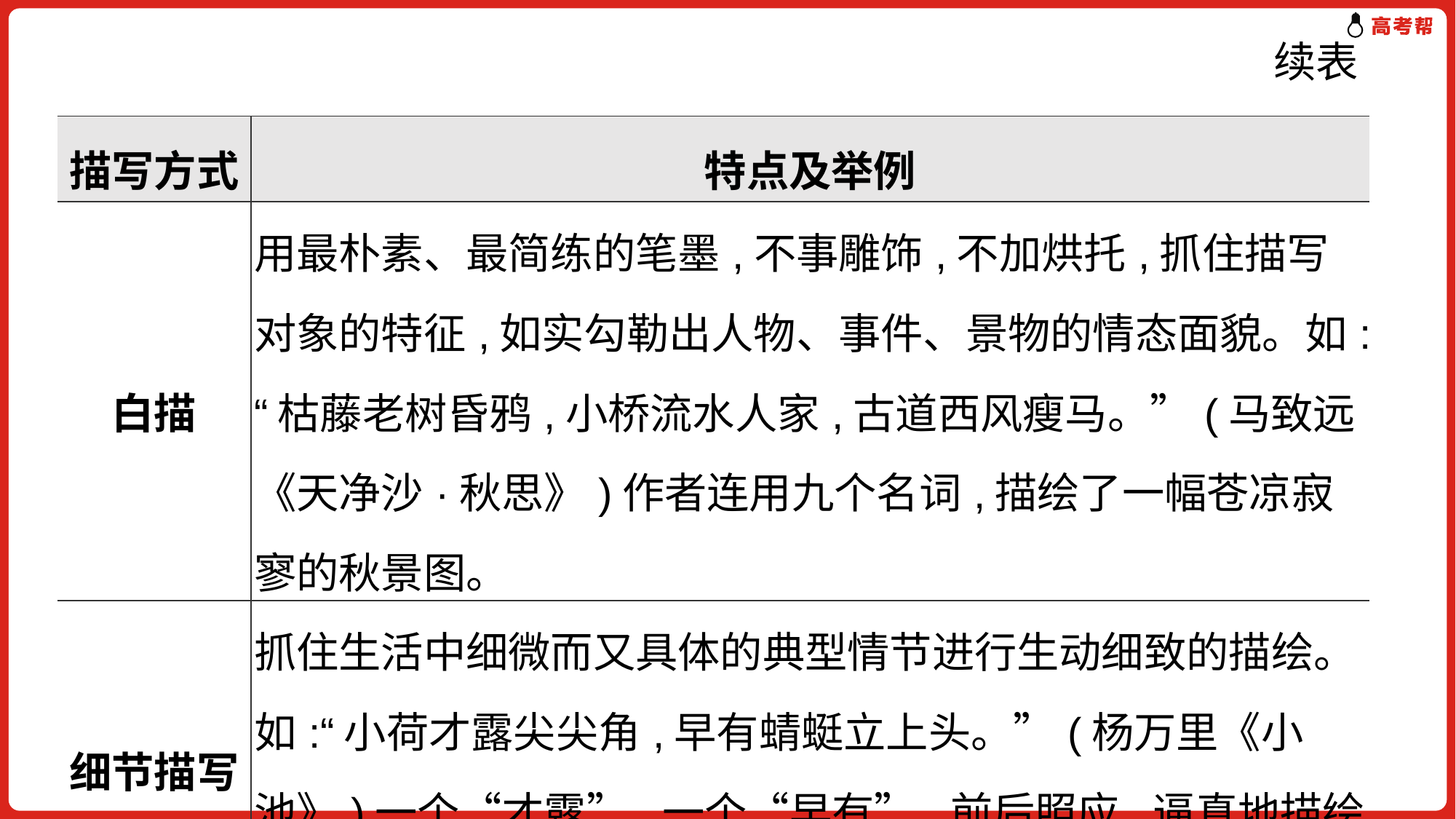

# 续表
| 描写方式 | 特点及举例 |
| --- | --- |
| 白描 | 用最朴素、最简练的笔墨,不事雕饰,不加烘托,抓住描写对象的特征,如实勾勒出人物、事件、景物的情态面貌。如:“枯藤老树昏鸦,小桥流水人家,古道西风瘦马。”(马致远《天净沙·秋思》)作者连用九个名词,描绘了一幅苍凉寂寥的秋景图。 |
| 细节描写 | 抓住生活中细微而又具体的典型情节进行生动细致的描绘。如:“小荷才露尖尖角,早有蜻蜓立上头。”(杨万里《小池》)一个“才露”,一个“早有”,前后照应,逼真地描绘出蜻蜓与荷叶相依相偎的细节,充满了浓郁的生活气息。 |